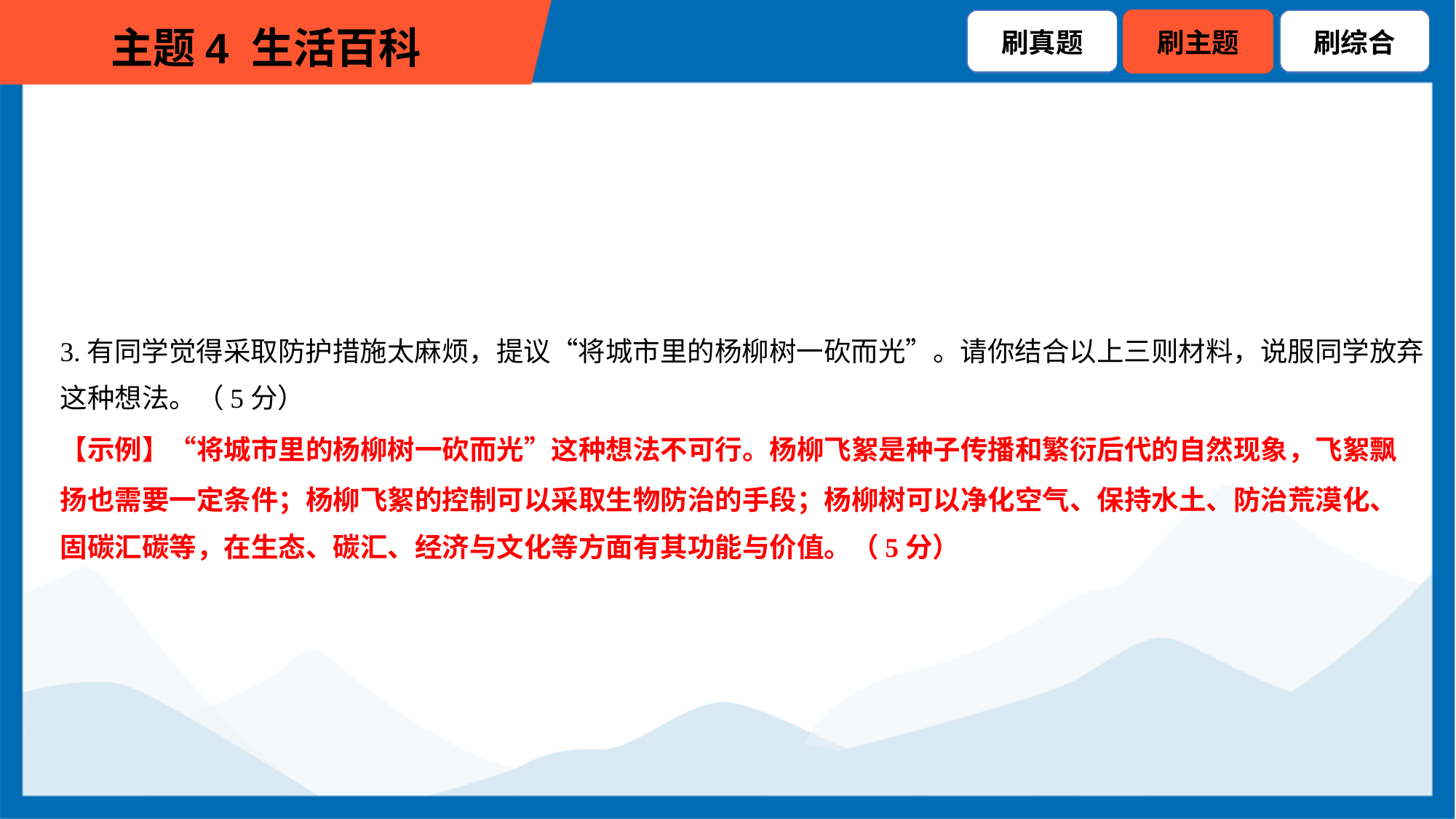

3.有同学觉得采取防护措施太麻烦，提议“将城市里的杨柳树一砍而光”。请你结合以上三则材料，说服同学放弃
这种想法。（5分）
【示例】“将城市里的杨柳树一砍而光”这种想法不可行。杨柳飞絮是种子传播和繁衍后代的自然现象，飞絮飘
扬也需要一定条件；杨柳飞絮的控制可以采取生物防治的手段；杨柳树可以净化空气、保持水土、防治荒漠化、
固碳汇碳等，在生态、碳汇、经济与文化等方面有其功能与价值。（5分）